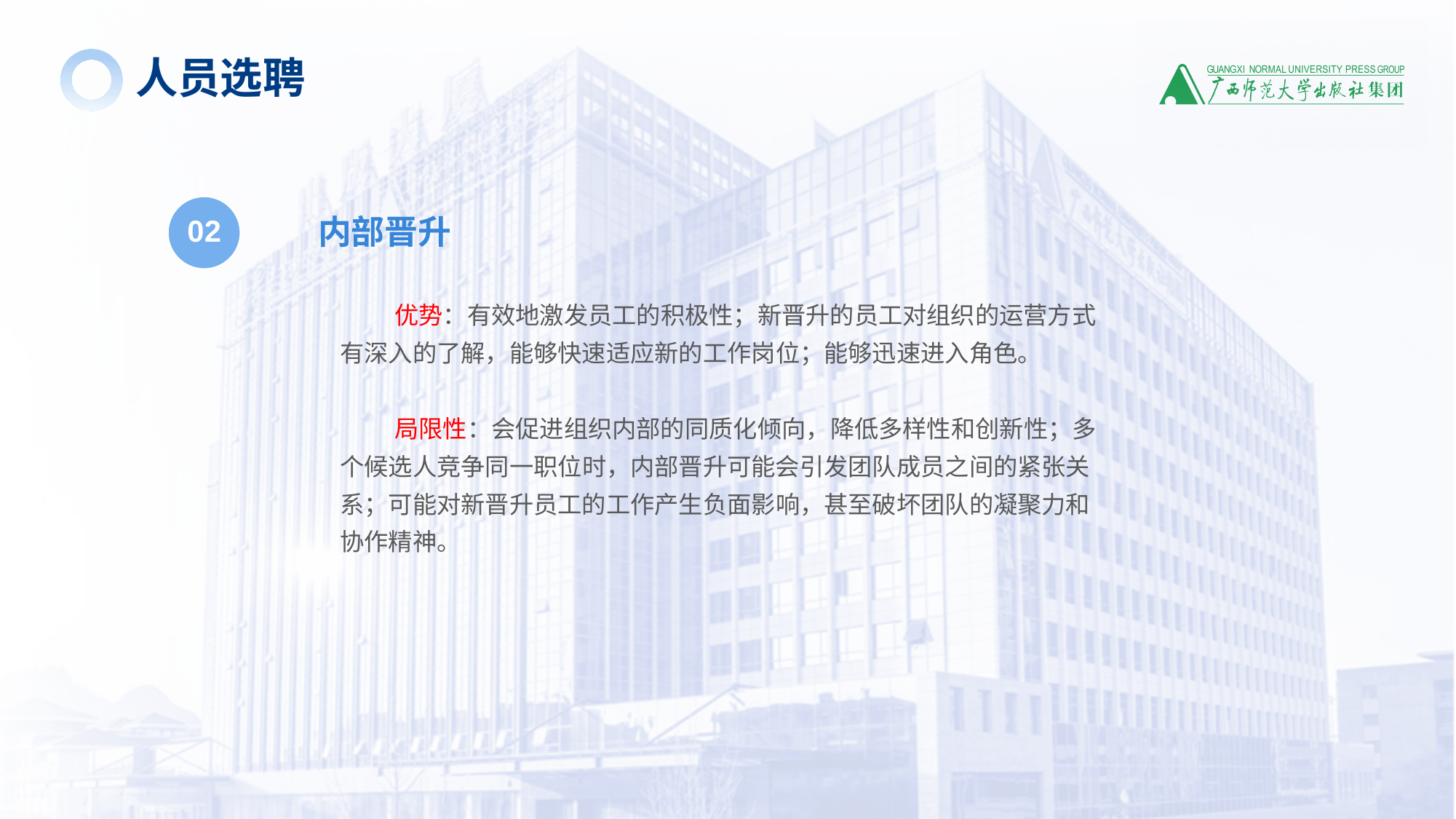

人员选聘

02
内部晋升
优势：有效地激发员工的积极性；新晋升的员工对组织的运营方式有深入的了解，能够快速适应新的工作岗位；能够迅速进入角色。

局限性：会促进组织内部的同质化倾向，降低多样性和创新性；多个候选人竞争同一职位时，内部晋升可能会引发团队成员之间的紧张关系；可能对新晋升员工的工作产生负面影响，甚至破坏团队的凝聚力和协作精神。